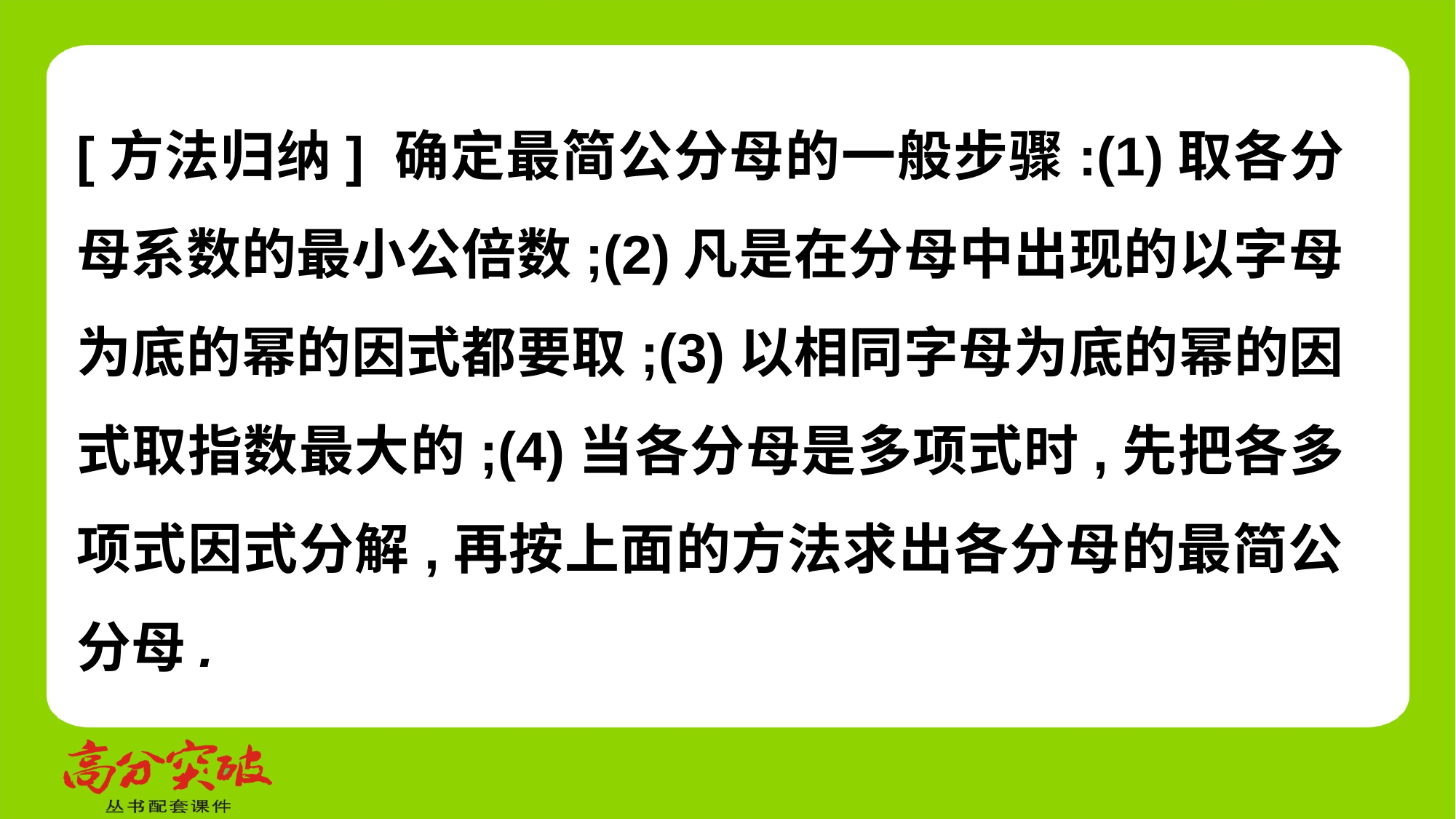

[方法归纳] 确定最简公分母的一般步骤:(1)取各分母系数的最小公倍数;(2)凡是在分母中出现的以字母为底的幂的因式都要取;(3)以相同字母为底的幂的因式取指数最大的;(4)当各分母是多项式时,先把各多项式因式分解,再按上面的方法求出各分母的最简公分母.